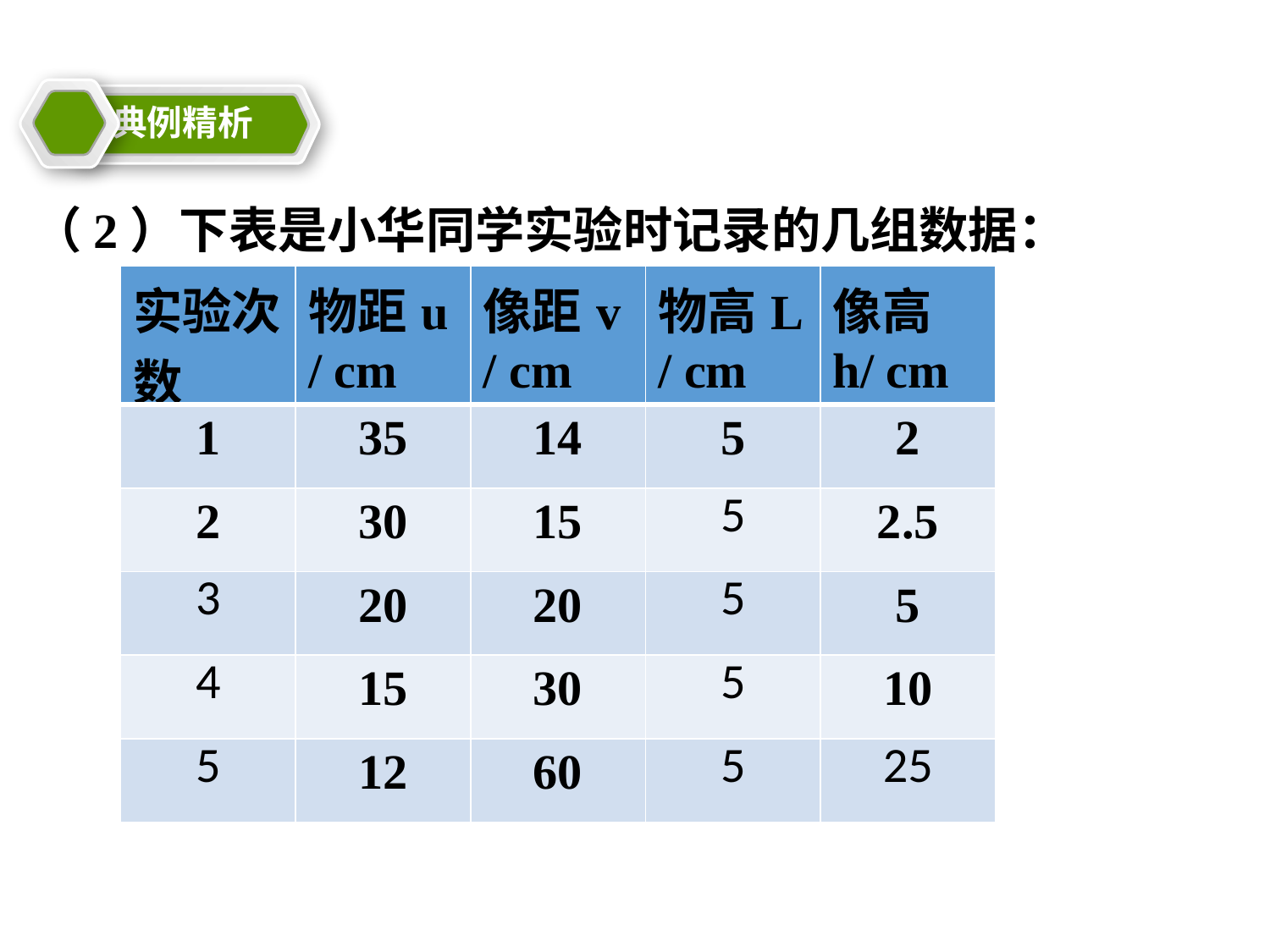

典例精析
（2）下表是小华同学实验时记录的几组数据：
| 实验次数 | 物距u / cm | 像距v / cm | 物高L / cm | 像高h/ cm |
| --- | --- | --- | --- | --- |
| 1 | 35 | 14 | 5 | 2 |
| 2 | 30 | 15 | 5 | 2.5 |
| 3 | 20 | 20 | 5 | 5 |
| 4 | 15 | 30 | 5 | 10 |
| 5 | 12 | 60 | 5 | 25 |